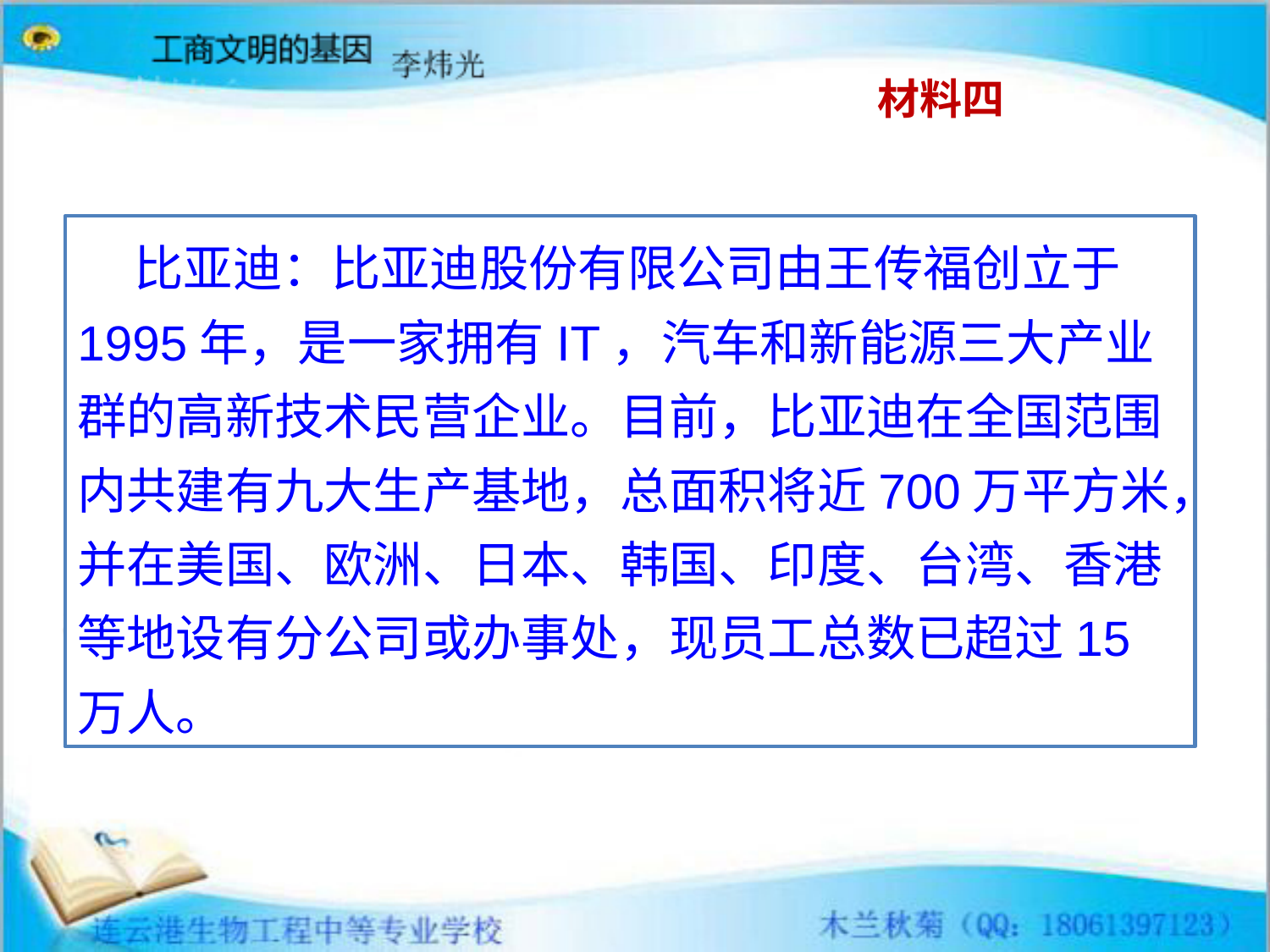

材料四
    比亚迪：比亚迪股份有限公司由王传福创立于1995年，是一家拥有IT，汽车和新能源三大产业群的高新技术民营企业。目前，比亚迪在全国范围内共建有九大生产基地，总面积将近700万平方米，并在美国、欧洲、日本、韩国、印度、台湾、香港等地设有分公司或办事处，现员工总数已超过15万人。